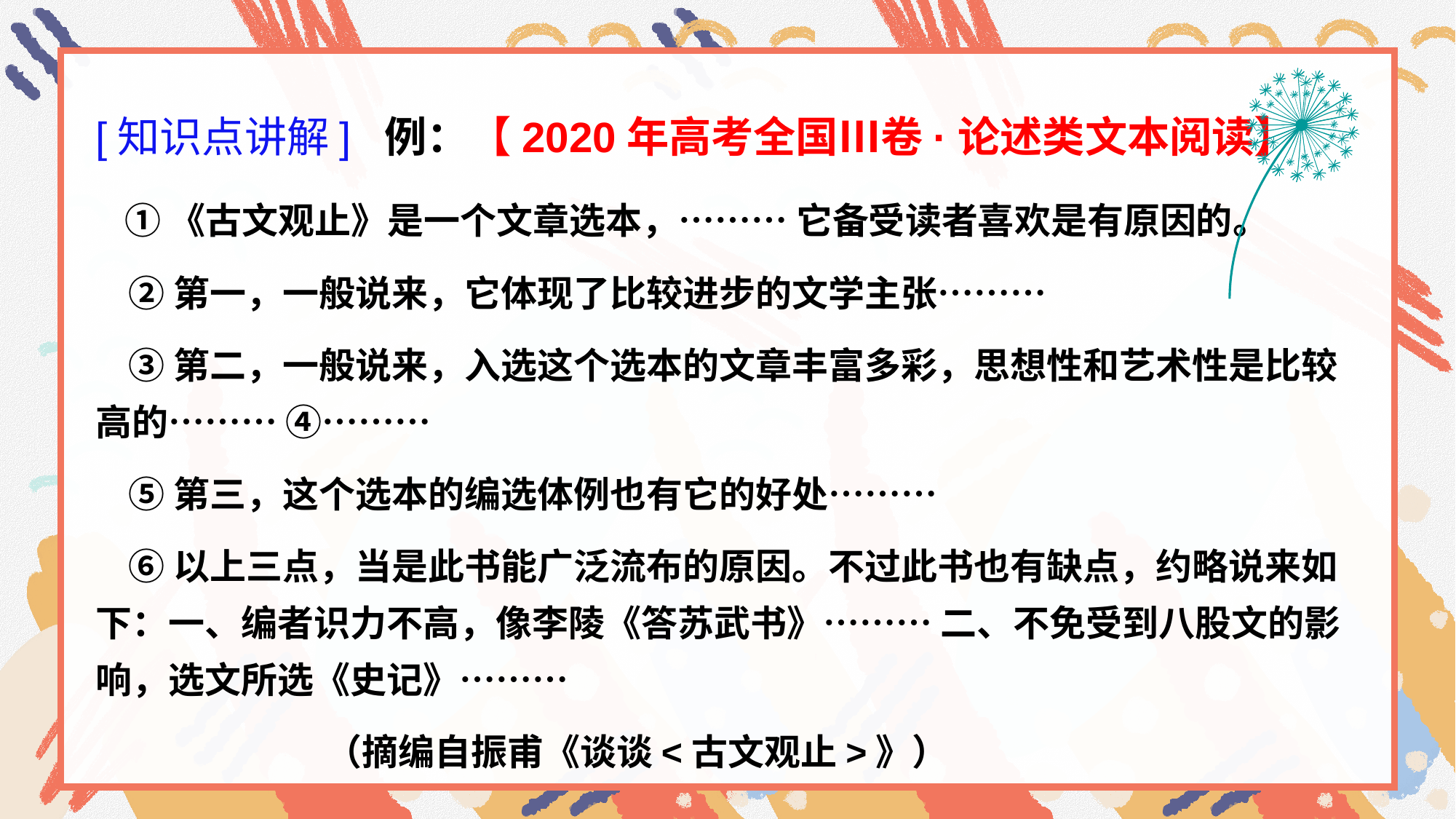

[知识点讲解]  例：【2020年高考全国Ⅲ卷·论述类文本阅读】
   ①《古文观止》是一个文章选本，……… 它备受读者喜欢是有原因的。
    ②第一，一般说来，它体现了比较进步的文学主张………
    ③第二，一般说来，入选这个选本的文章丰富多彩，思想性和艺术性是比较高的……… ④………
    ⑤第三，这个选本的编选体例也有它的好处………
    ⑥以上三点，当是此书能广泛流布的原因。不过此书也有缺点，约略说来如下：一、编者识力不高，像李陵《答苏武书》……… 二、不免受到八股文的影响，选文所选《史记》………
                           （摘编自振甫《谈谈<古文观止>》）